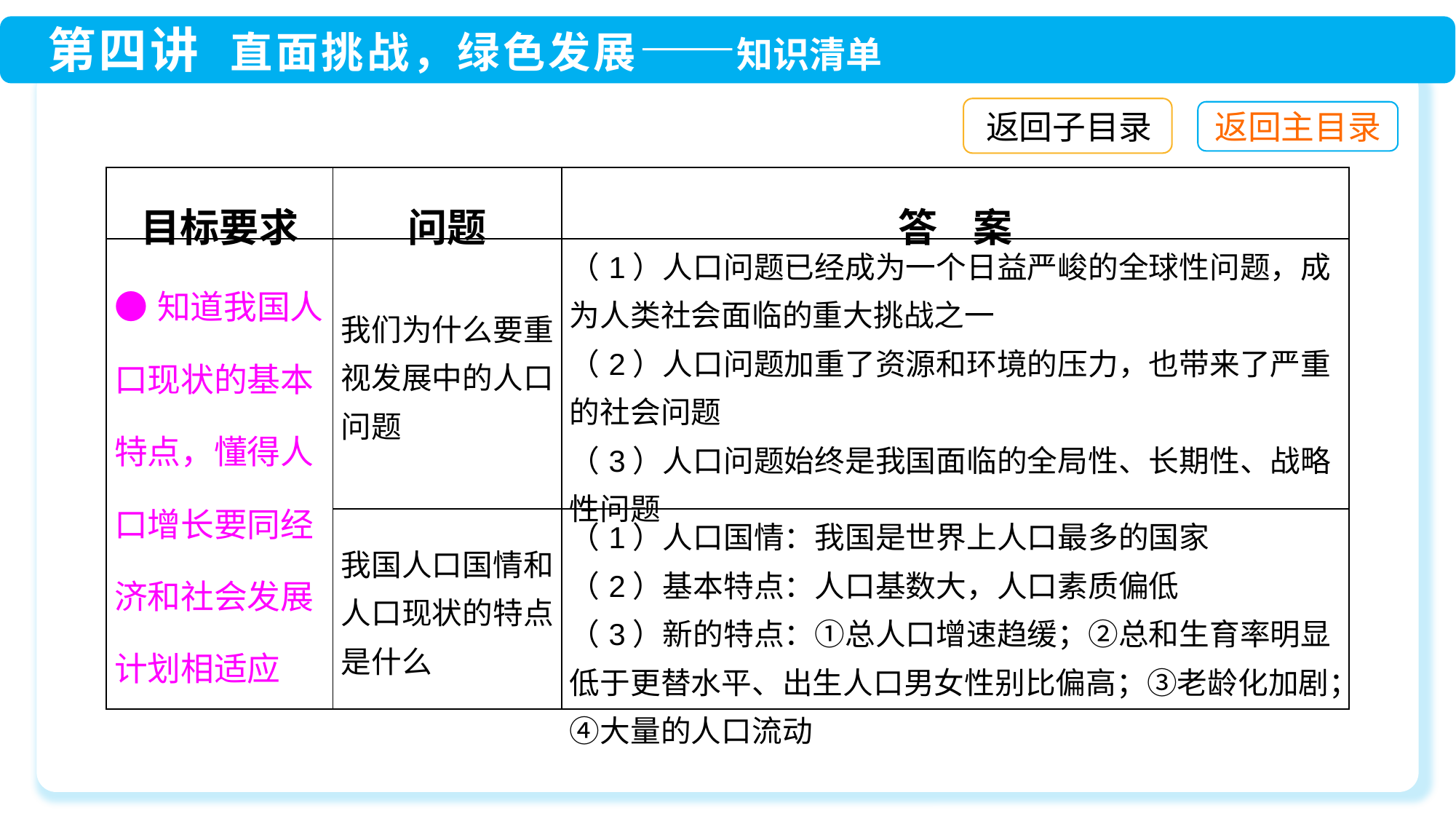

返回子目录
| 目标要求 | 问题 | 答 案 |
| --- | --- | --- |
| ●知道我国人口现状的基本特点，懂得人口增长要同经济和社会发展计划相适应 | 我们为什么要重视发展中的人口问题 | （1）人口问题已经成为一个日益严峻的全球性问题，成为人类社会面临的重大挑战之一 （2）人口问题加重了资源和环境的压力，也带来了严重的社会问题 （3）人口问题始终是我国面临的全局性、长期性、战略性问题 |
|  | 我国人口国情和人口现状的特点是什么 | （1）人口国情：我国是世界上人口最多的国家 （2）基本特点：人口基数大，人口素质偏低 （3）新的特点：①总人口增速趋缓；②总和生育率明显低于更替水平、出生人口男女性别比偏高；③老龄化加剧；④大量的人口流动 |